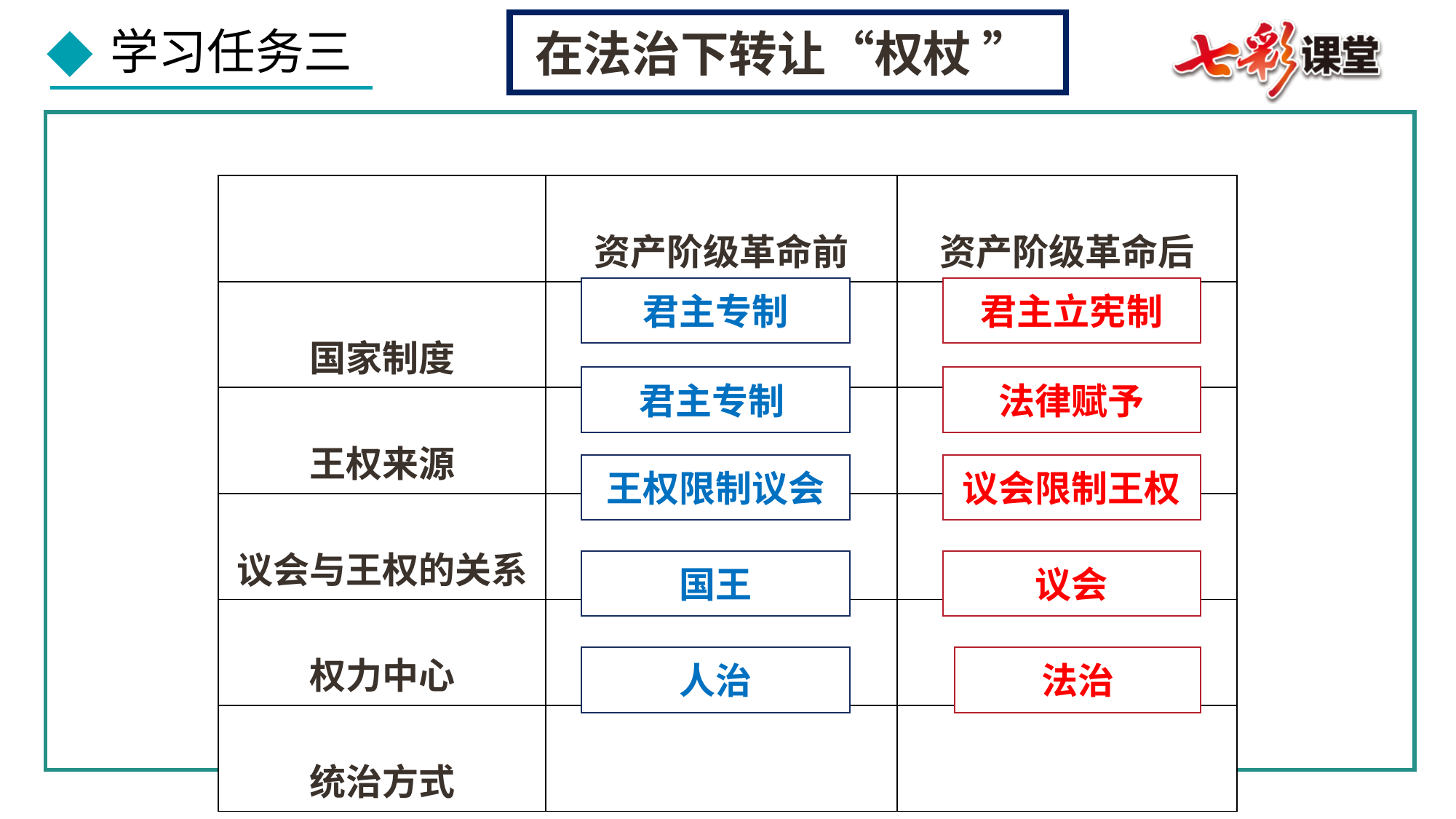

在法治下转让“权杖 ”
|  | 资产阶级革命前 | 资产阶级革命后 |
| --- | --- | --- |
| 国家制度 |  |  |
| 王权来源 |  |  |
| 议会与王权的关系 |  |  |
| 权力中心 |  |  |
| 统治方式 |  |  |
君主专制
君主立宪制
君主专制
法律赋予
王权限制议会
议会限制王权
国王
议会
人治
法治